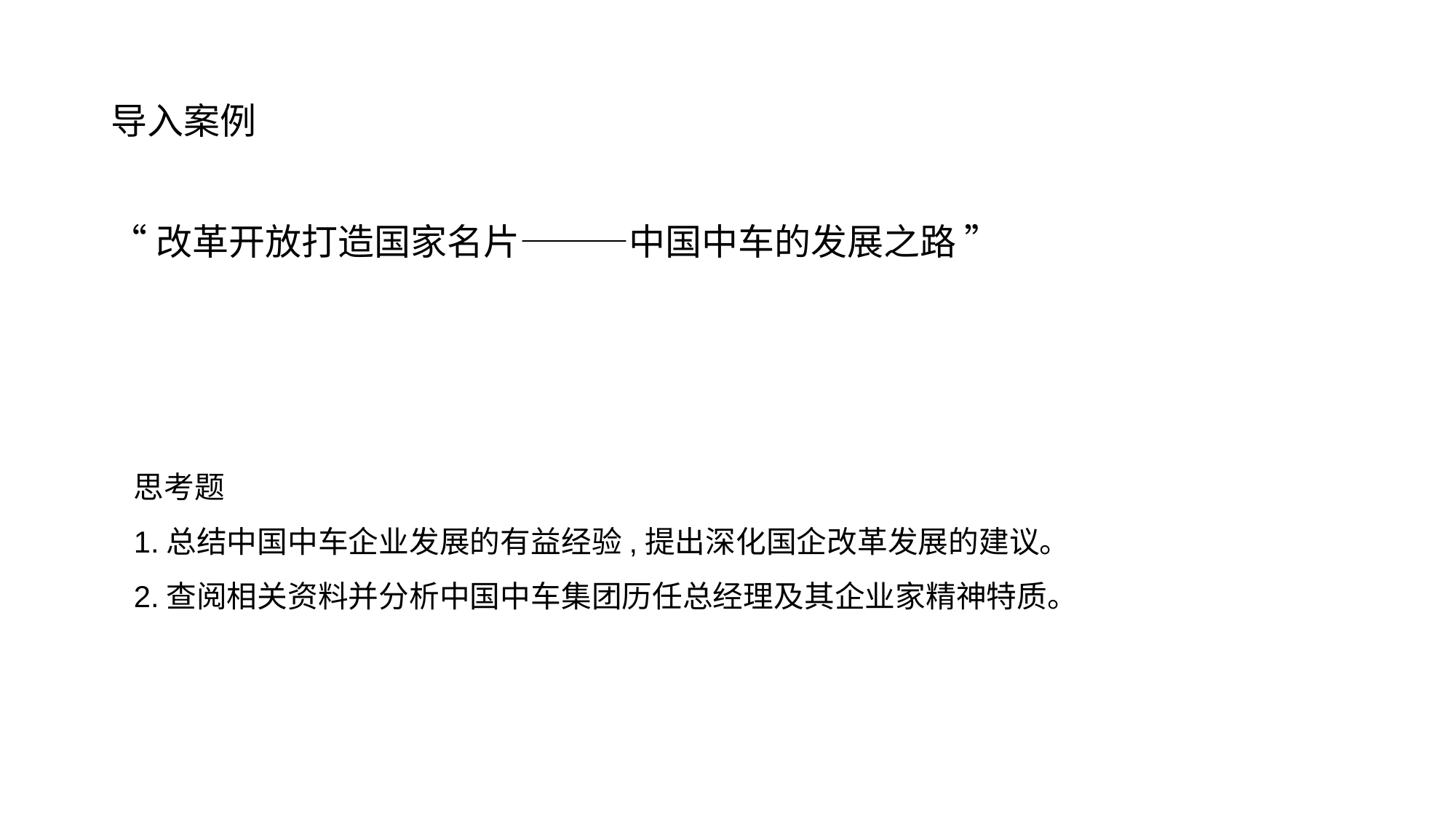

# 导入案例
“改革开放打造国家名片———中国中车的发展之路 ”
思考题
1.总结中国中车企业发展的有益经验,提出深化国企改革发展的建议。
2.查阅相关资料并分析中国中车集团历任总经理及其企业家精神特质。